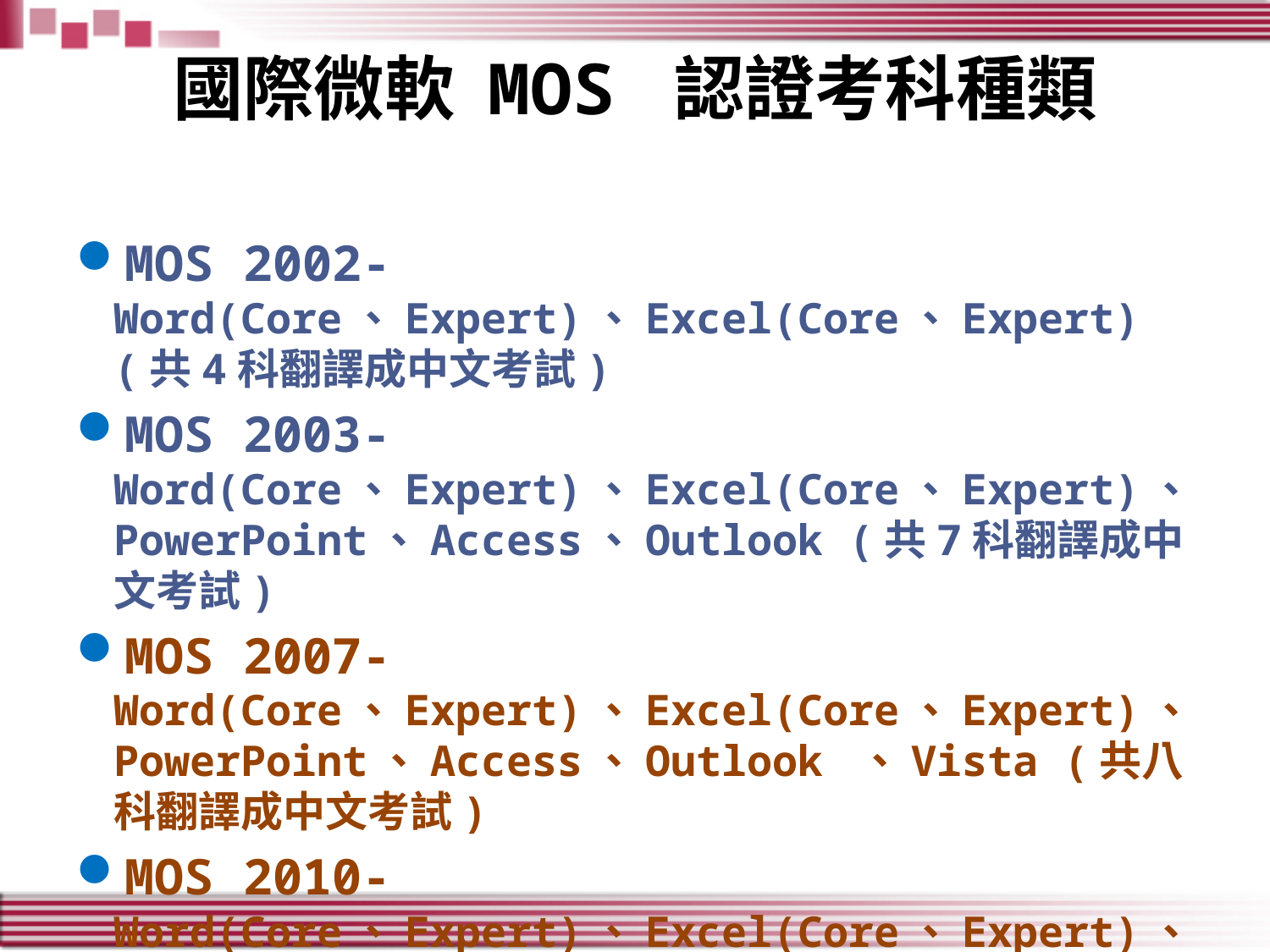

# 國際微軟 MOS 認證考科種類
MOS 2002-Word(Core、Expert)、Excel(Core、Expert) (共4科翻譯成中文考試)
MOS 2003-Word(Core、Expert)、Excel(Core、Expert)、PowerPoint、Access、Outlook (共7科翻譯成中文考試)
MOS 2007- Word(Core、Expert)、Excel(Core、Expert)、PowerPoint、Access、Outlook 、Vista (共八科翻譯成中文考試)
MOS 2010- Word(Core、Expert)、Excel(Core、Expert)、 PowerPoint、Access(目前只有六科)